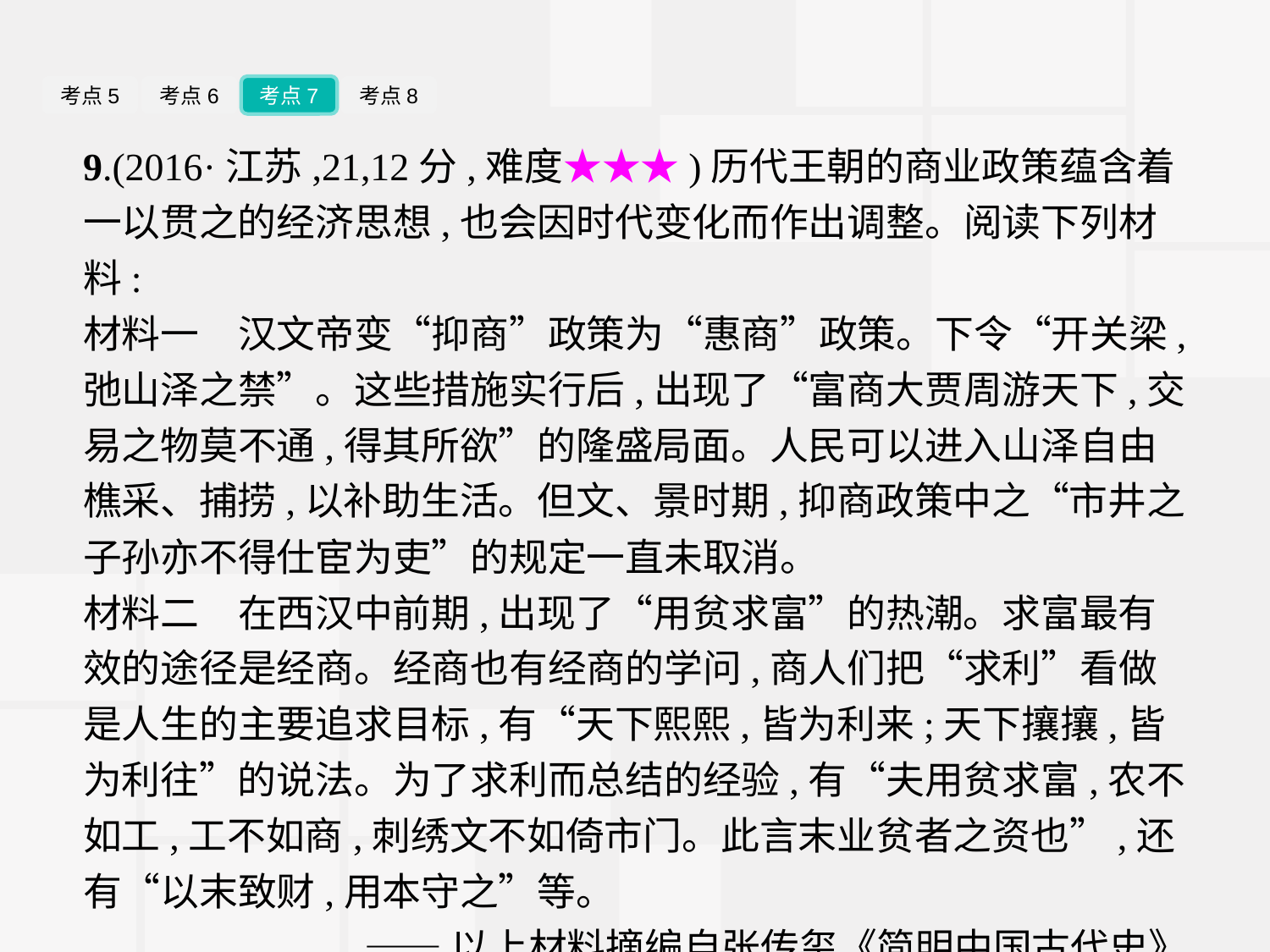

考点5
考点6
考点7
考点8
9.(2016·江苏,21,12分,难度★★★)历代王朝的商业政策蕴含着一以贯之的经济思想,也会因时代变化而作出调整。阅读下列材料:
材料一　汉文帝变“抑商”政策为“惠商”政策。下令“开关梁,弛山泽之禁”。这些措施实行后,出现了“富商大贾周游天下,交易之物莫不通,得其所欲”的隆盛局面。人民可以进入山泽自由樵采、捕捞,以补助生活。但文、景时期,抑商政策中之“市井之子孙亦不得仕宦为吏”的规定一直未取消。
材料二　在西汉中前期,出现了“用贫求富”的热潮。求富最有效的途径是经商。经商也有经商的学问,商人们把“求利”看做是人生的主要追求目标,有“天下熙熙,皆为利来;天下攘攘,皆为利往”的说法。为了求利而总结的经验,有“夫用贫求富,农不如工,工不如商,刺绣文不如倚市门。此言末业贫者之资也”,还有“以末致财,用本守之”等。
——以上材料摘编自张传玺《简明中国古代史》